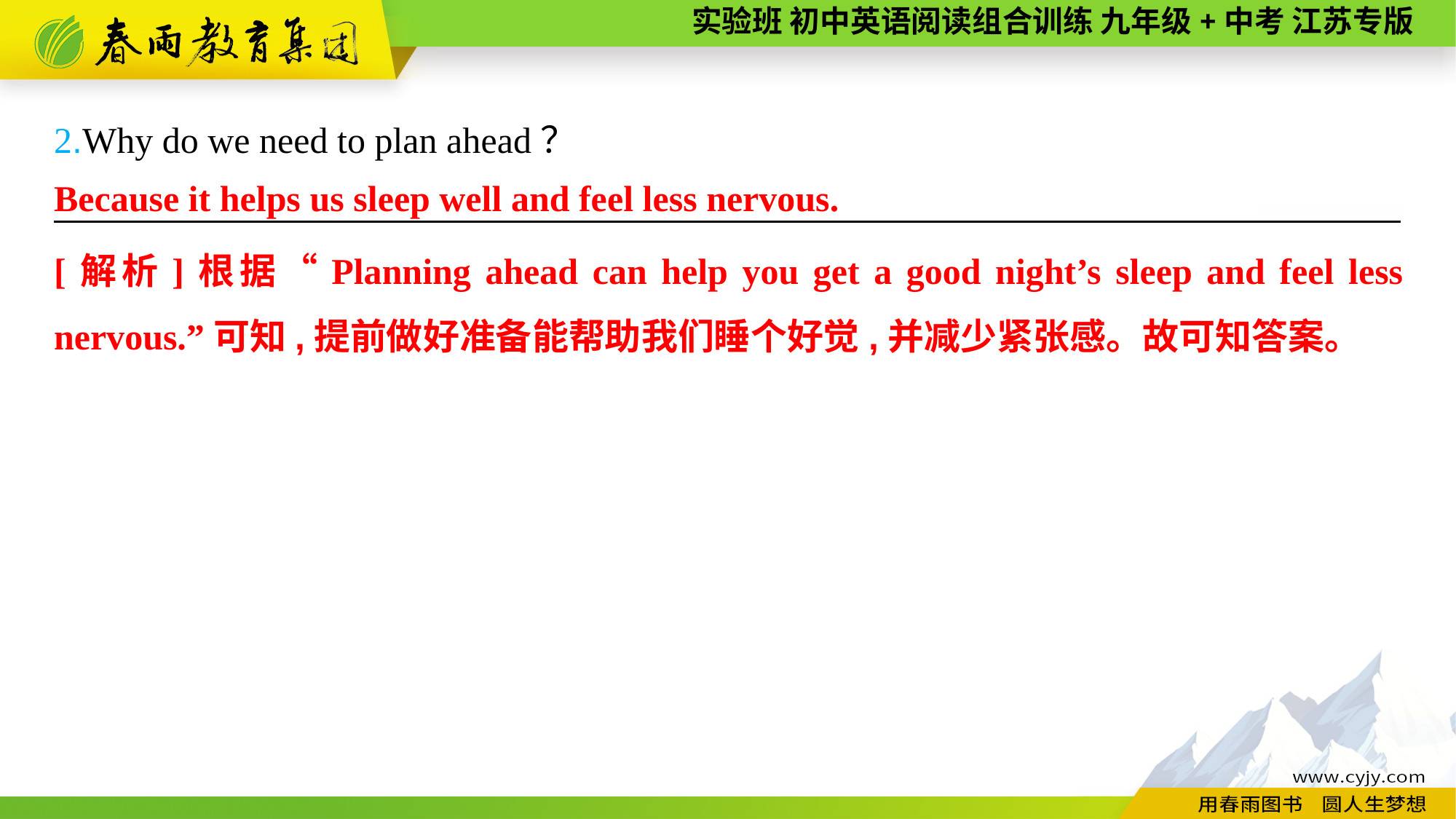

2.Why do we need to plan ahead？
————————                        ——  ————                                                  ————
Because it helps us sleep well and feel less nervous.
[解析]根据“Planning ahead can help you get a good night’s sleep and feel less nervous.”可知,提前做好准备能帮助我们睡个好觉,并减少紧张感。故可知答案。